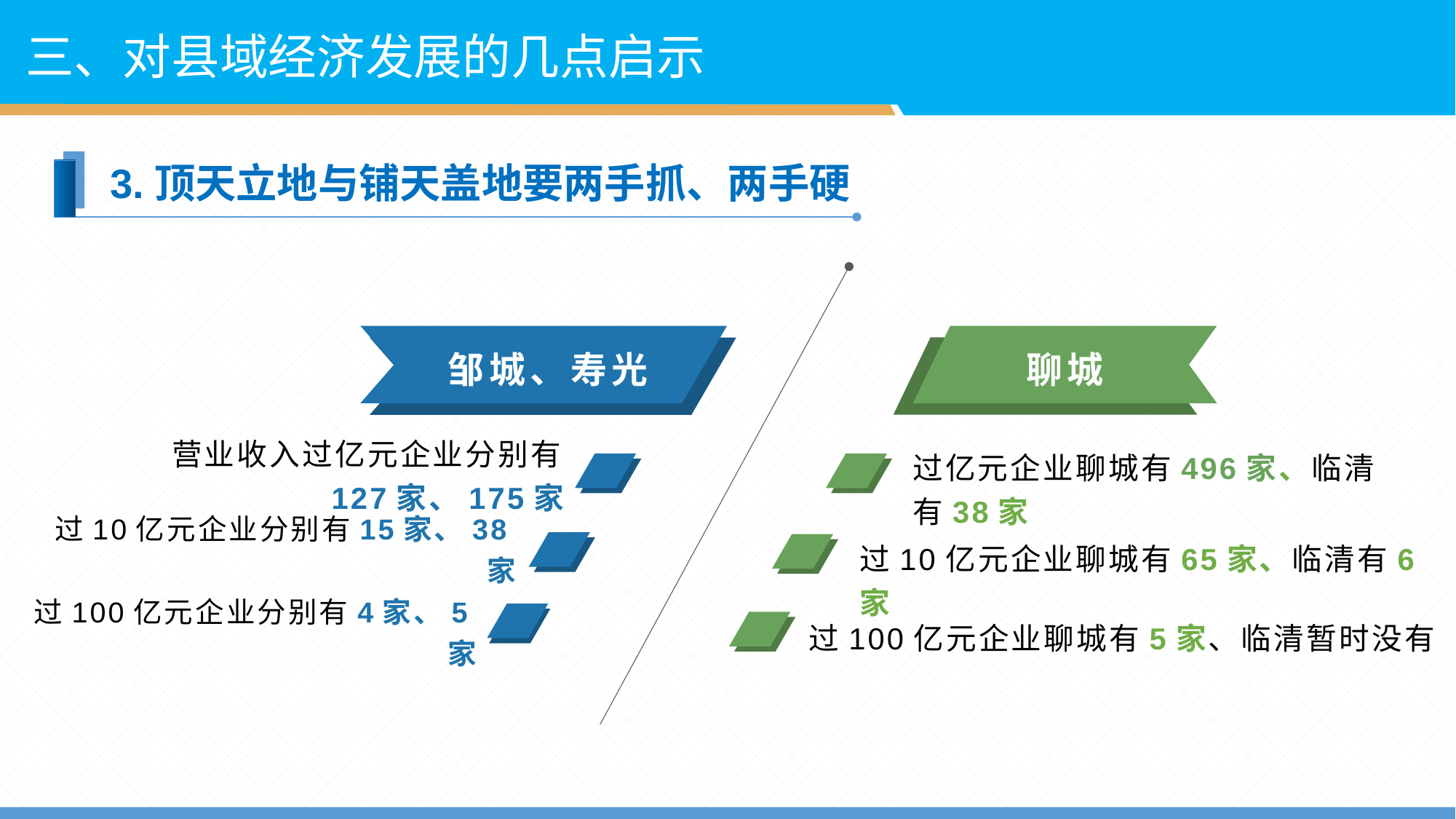

三、对县域经济发展的几点启示

3.顶天立地与铺天盖地要两手抓、两手硬

邹城、寿光
聊城

过亿元企业聊城有496家、临清有38家
营业收入过亿元企业分别有127家、175家

过10亿元企业分别有15家、38家
过10亿元企业聊城有65家、临清有6家

过100亿元企业分别有4家、5家
过100亿元企业聊城有5家、临清暂时没有